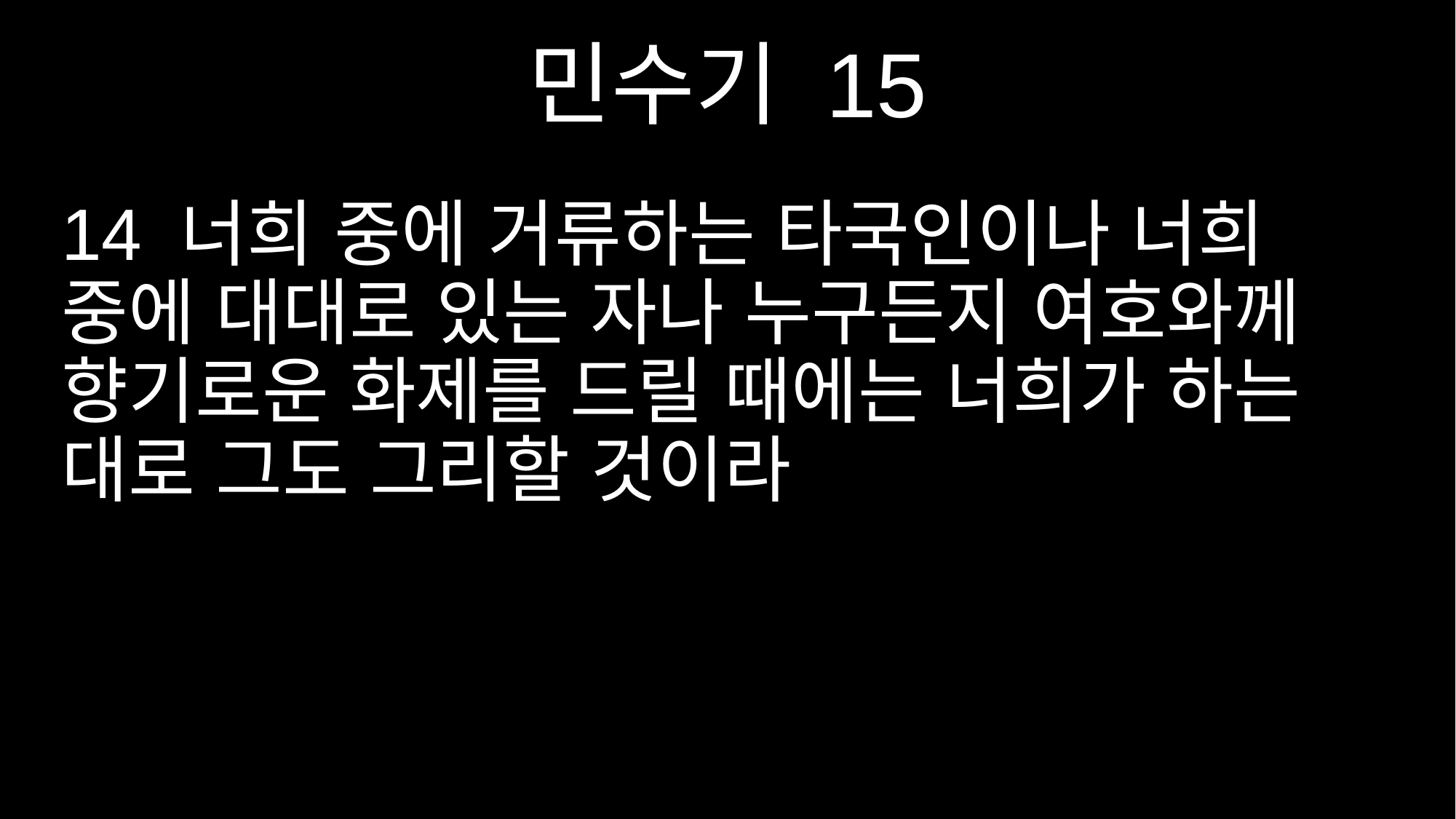

민수기 15
14 너희 중에 거류하는 타국인이나 너희 중에 대대로 있는 자나 누구든지 여호와께 향기로운 화제를 드릴 때에는 너희가 하는 대로 그도 그리할 것이라